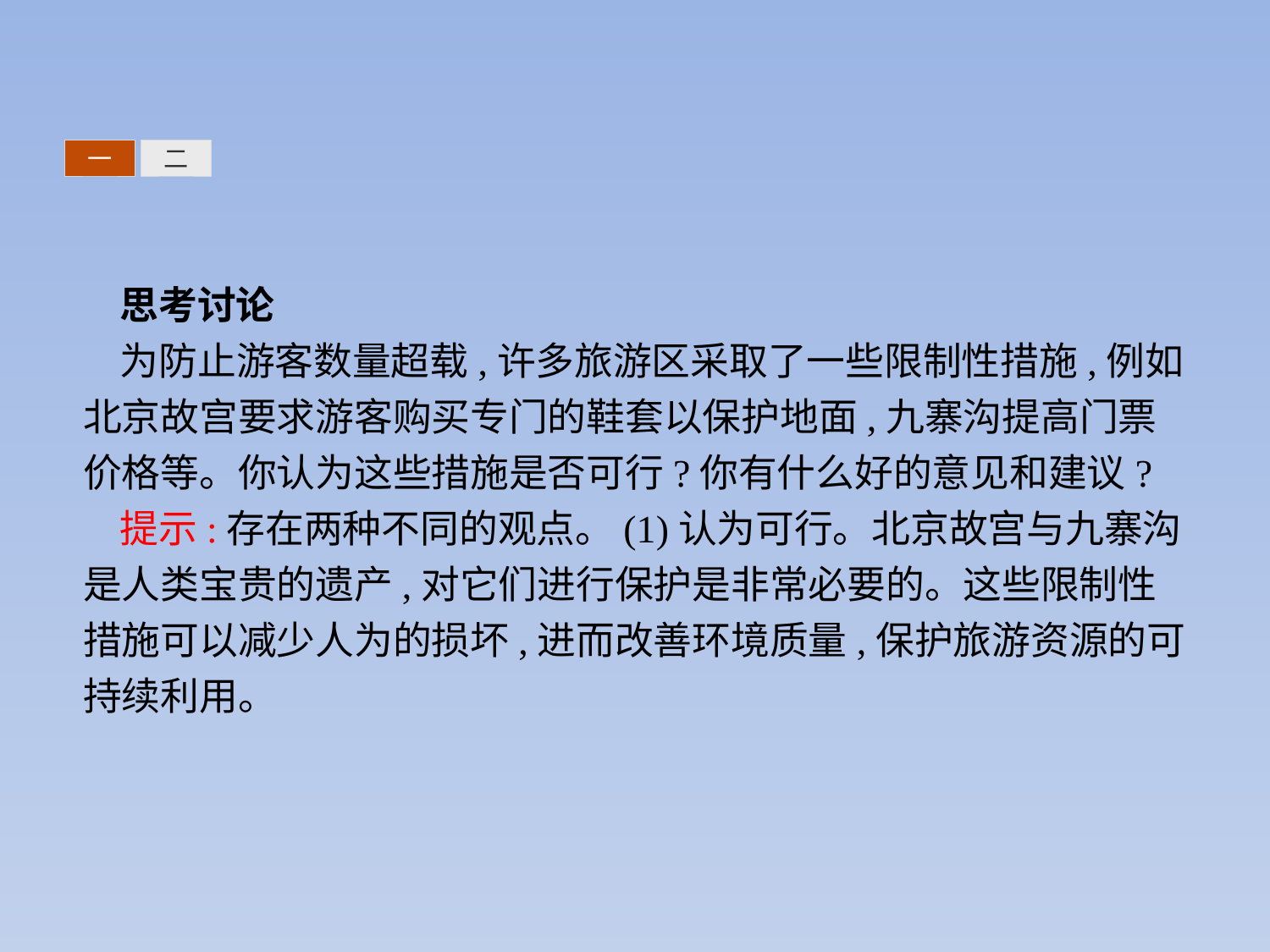

一
二
思考讨论
为防止游客数量超载,许多旅游区采取了一些限制性措施,例如北京故宫要求游客购买专门的鞋套以保护地面,九寨沟提高门票价格等。你认为这些措施是否可行?你有什么好的意见和建议?
提示:存在两种不同的观点。(1)认为可行。北京故宫与九寨沟是人类宝贵的遗产,对它们进行保护是非常必要的。这些限制性措施可以减少人为的损坏,进而改善环境质量,保护旅游资源的可持续利用。